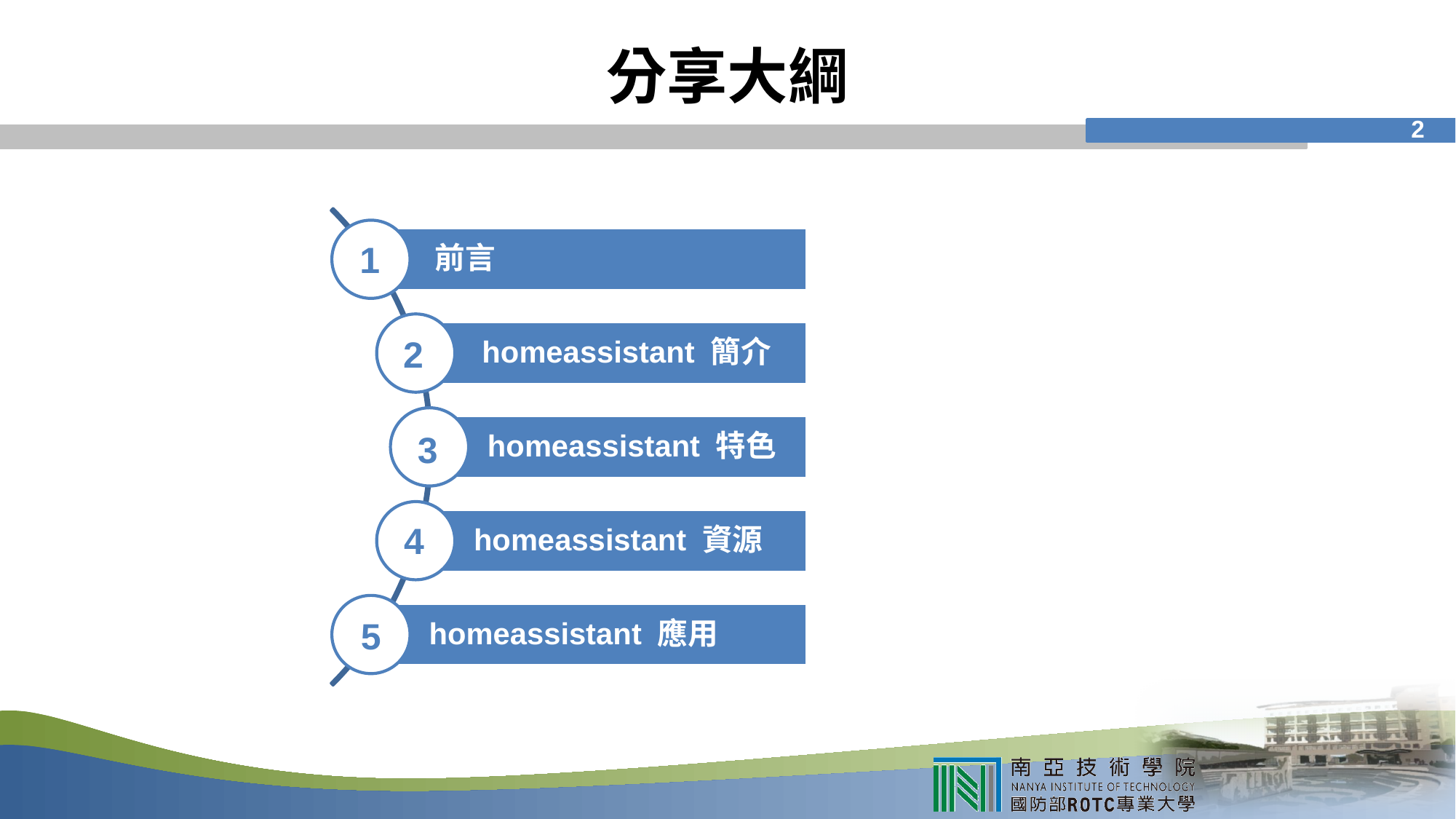

# 分享大綱
2
 前言
  homeassistant 簡介
 homeassistant 特色
 homeassistant 資源
 homeassistant 應用
1
2
3
4
5